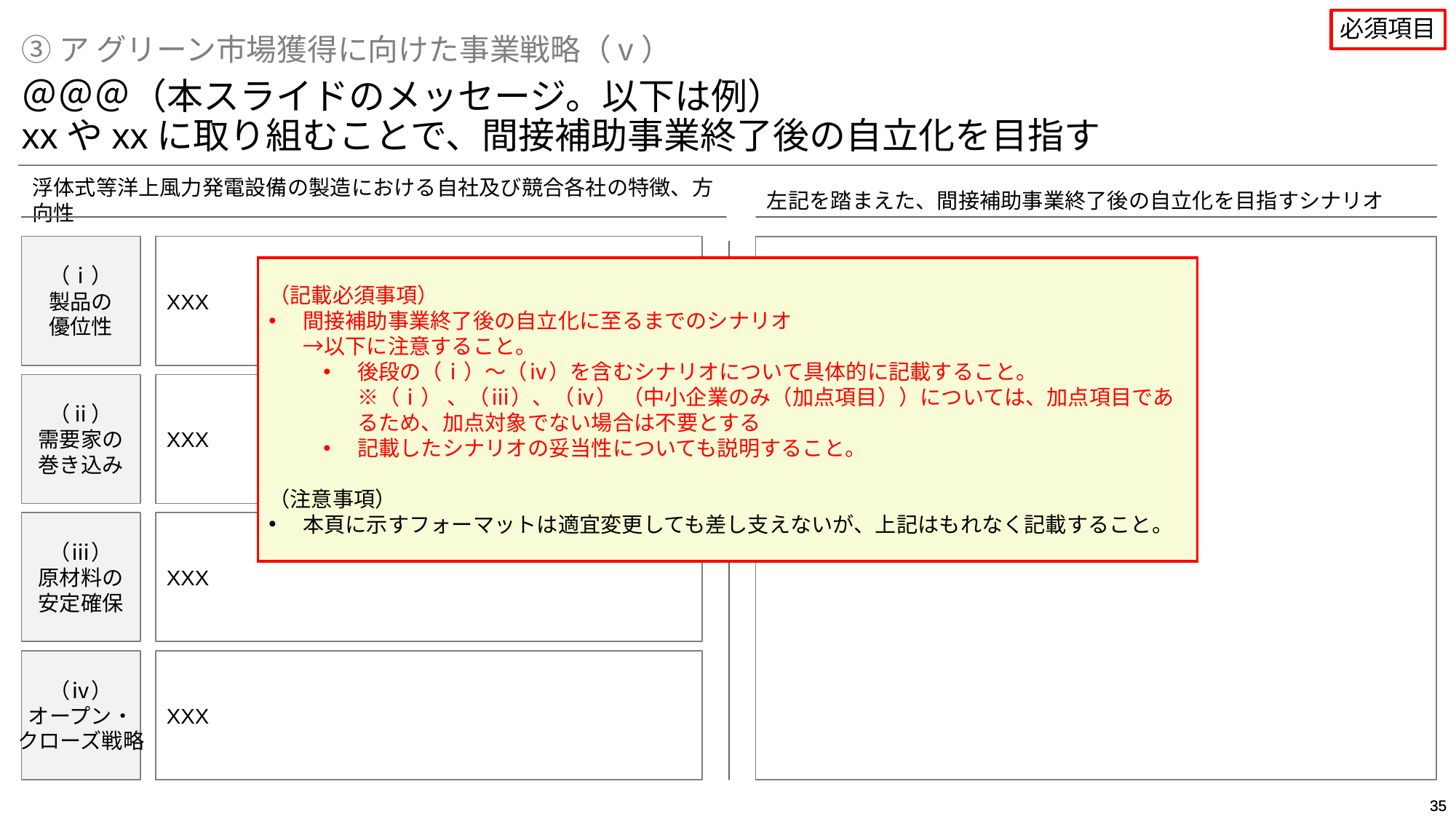

必須項目
③ア グリーン市場獲得に向けた事業戦略（ⅴ）
＠＠＠（本スライドのメッセージ。以下は例）
xxやxxに取り組むことで、間接補助事業終了後の自立化を目指す
浮体式等洋上風力発電設備の製造における自社及び競合各社の特徴、方向性
左記を踏まえた、間接補助事業終了後の自立化を目指すシナリオ
XXX
（ⅰ）
製品の
優位性
XXX
（記載必須事項）
間接補助事業終了後の自立化に至るまでのシナリオ
→以下に注意すること。
後段の（ⅰ）～（ⅳ）を含むシナリオについて具体的に記載すること。
※（ⅰ） 、（ⅲ）、（ⅳ） （中小企業のみ（加点項目））については、加点項目であるため、加点対象でない場合は不要とする
記載したシナリオの妥当性についても説明すること。

（注意事項）
本頁に示すフォーマットは適宜変更しても差し支えないが、上記はもれなく記載すること。
（ⅱ）
需要家の
巻き込み
XXX

（ⅲ）
原材料の
安定確保
XXX
（ⅳ）
オープン・
クローズ戦略
XXX